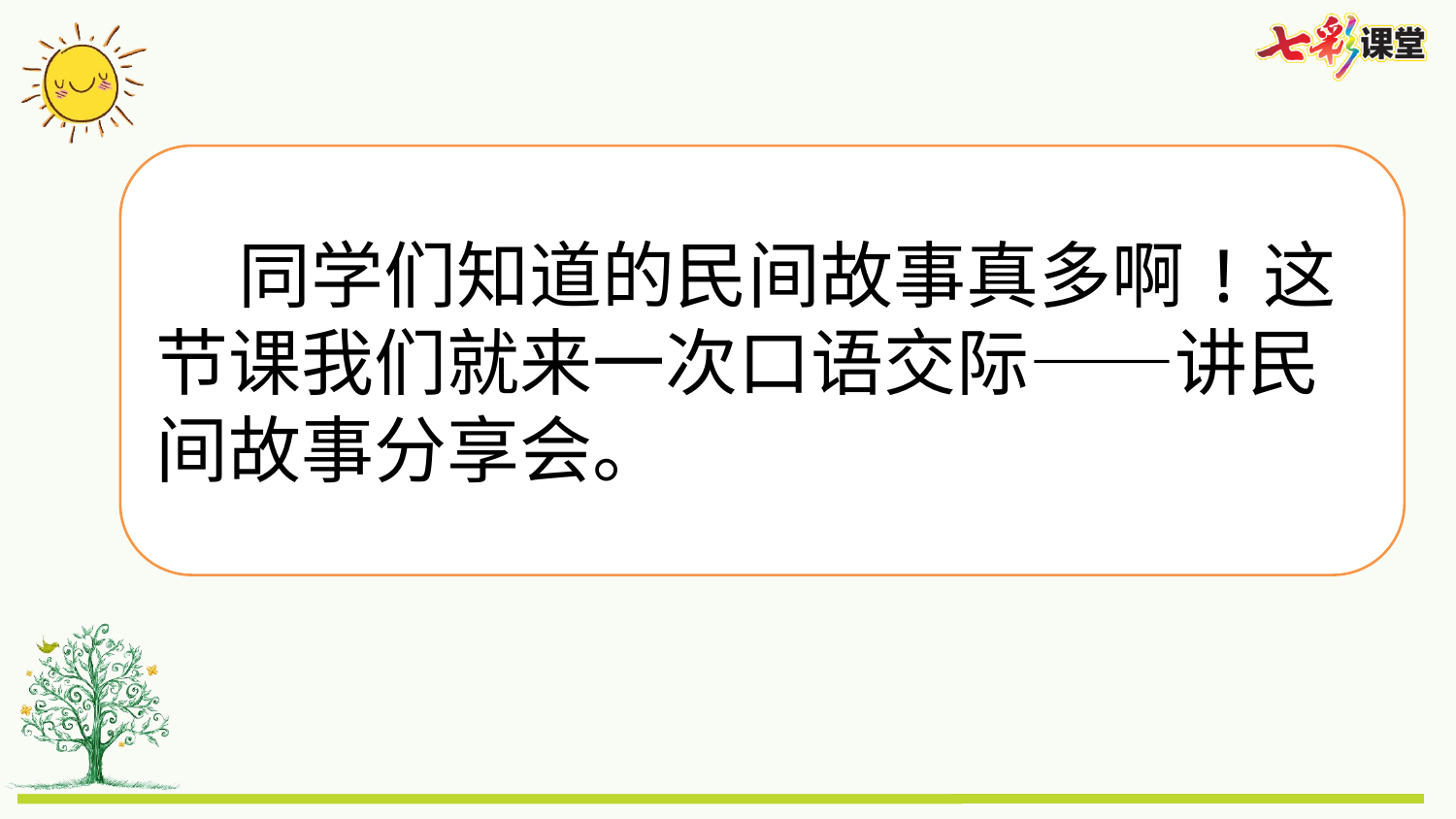

同学们知道的民间故事真多啊!这节课我们就来一次口语交际——讲民间故事分享会。